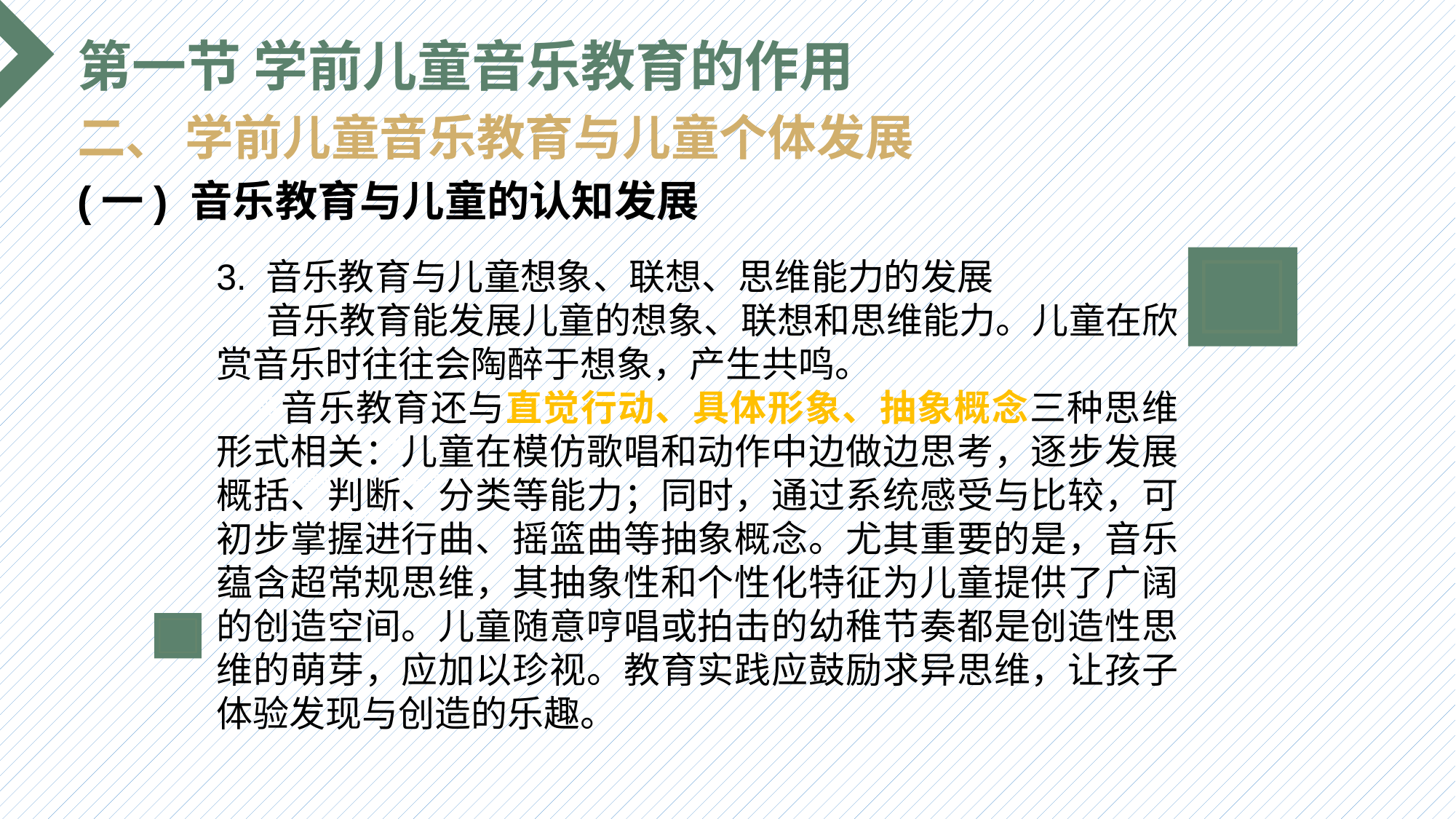

第一节 学前儿童音乐教育的作用
二、 学前儿童音乐教育与儿童个体发展
(一) 音乐教育与儿童的认知发展

3. 音乐教育与儿童想象、联想、思维能力的发展
     音乐教育能发展儿童的想象、联想和思维能力。儿童在欣赏音乐时往往会陶醉于想象，产生共鸣。
      音乐教育还与直觉行动、具体形象、抽象概念三种思维形式相关：儿童在模仿歌唱和动作中边做边思考，逐步发展概括、判断、分类等能力；同时，通过系统感受与比较，可初步掌握进行曲、摇篮曲等抽象概念。尤其重要的是，音乐蕴含超常规思维，其抽象性和个性化特征为儿童提供了广阔的创造空间。儿童随意哼唱或拍击的幼稚节奏都是创造性思维的萌芽，应加以珍视。教育实践应鼓励求异思维，让孩子体验发现与创造的乐趣。

选题背景
输入您的内容，请简要说明，言简意赅即可输入您的内容，请简要说明，言简意赅即可输入您的内容，请简要说明，言简意赅即可输入您的内容，请简要说明，言简意赅即可